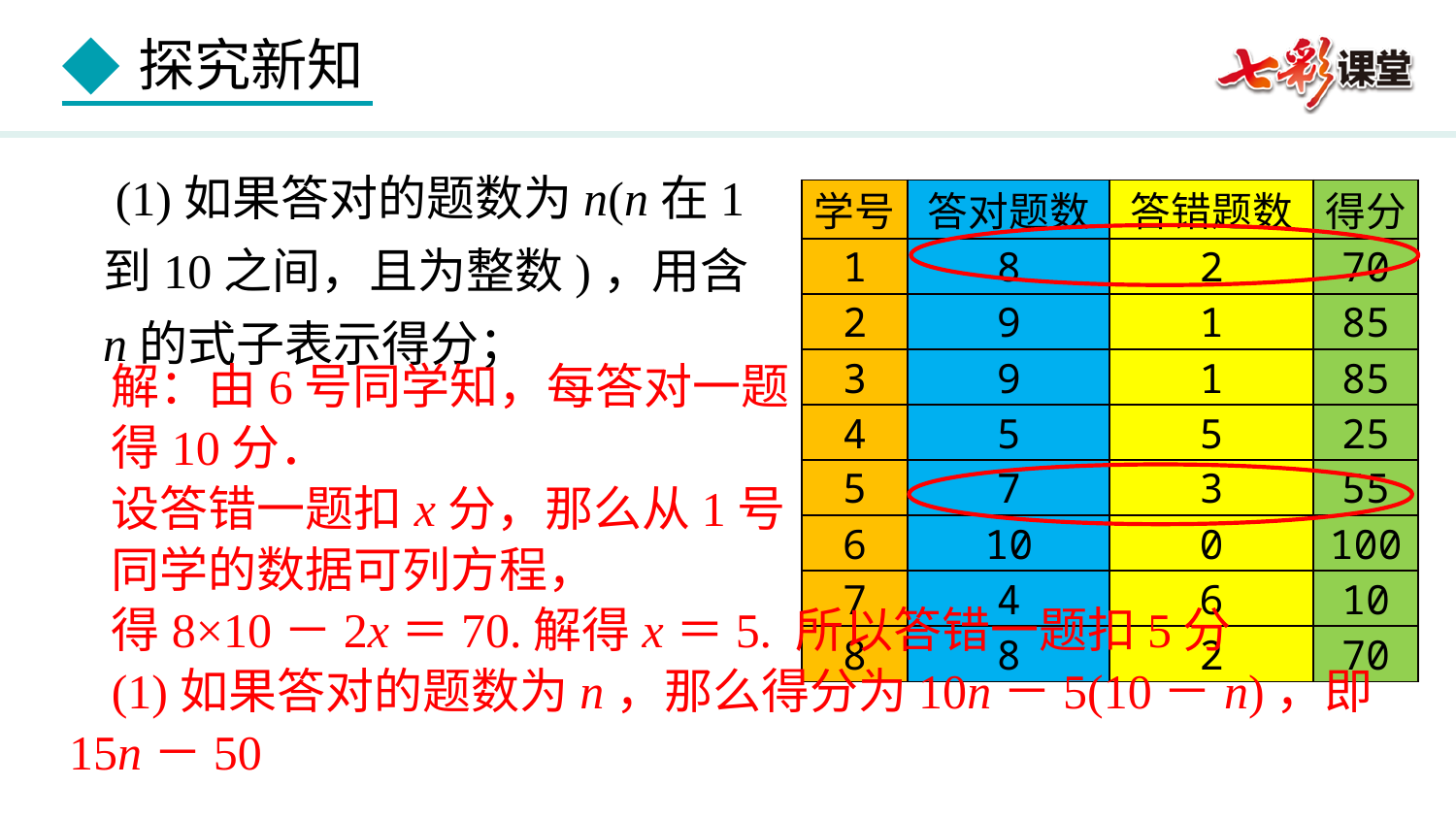

(1)如果答对的题数为n(n在1到10之间，且为整数)，用含n的式子表示得分；
| 学号 | 答对题数 | 答错题数 | 得分 |
| --- | --- | --- | --- |
| 1 | 8 | 2 | 70 |
| 2 | 9 | 1 | 85 |
| 3 | 9 | 1 | 85 |
| 4 | 5 | 5 | 25 |
| 5 | 7 | 3 | 55 |
| 6 | 10 | 0 | 100 |
| 7 | 4 | 6 | 10 |
| 8 | 8 | 2 | 70 |

解：由6号同学知，每答对一题
得10分．
设答错一题扣x分，那么从1号
同学的数据可列方程，
得8×10－2x＝70.解得x＝5. 所以答错一题扣5分
(1)如果答对的题数为n，那么得分为10n－5(10－n)，即15n－50